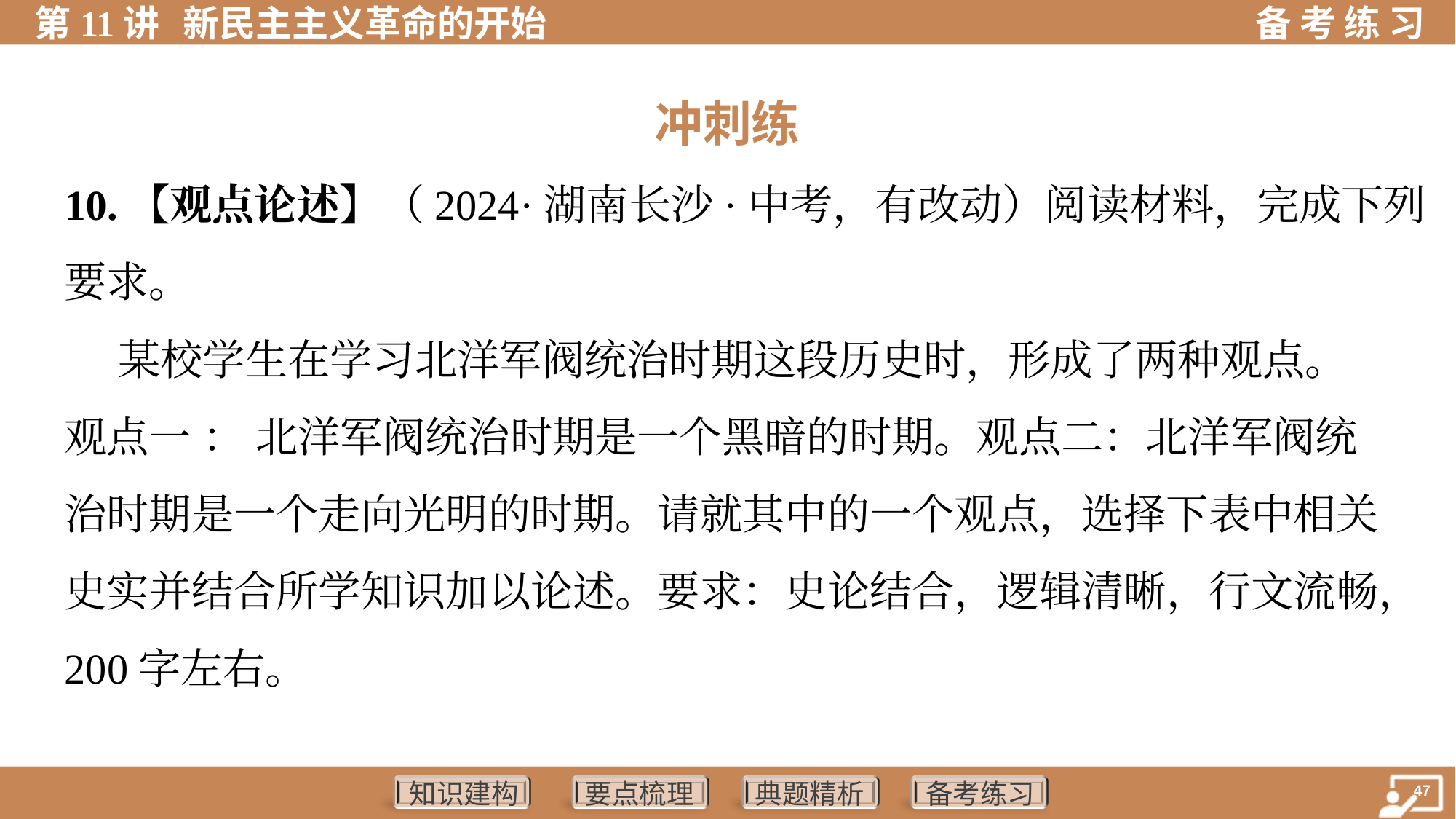

冲刺练
10.【观点论述】（2024·湖南长沙·中考，有改动）阅读材料，完成下列
要求。
    某校学生在学习北洋军阀统治时期这段历史时，形成了两种观点。
观点一 ： 北洋军阀统治时期是一个黑暗的时期。观点二：北洋军阀统
治时期是一个走向光明的时期。请就其中的一个观点，选择下表中相关
史实并结合所学知识加以论述。要求：史论结合，逻辑清晰，行文流畅，
200字左右。